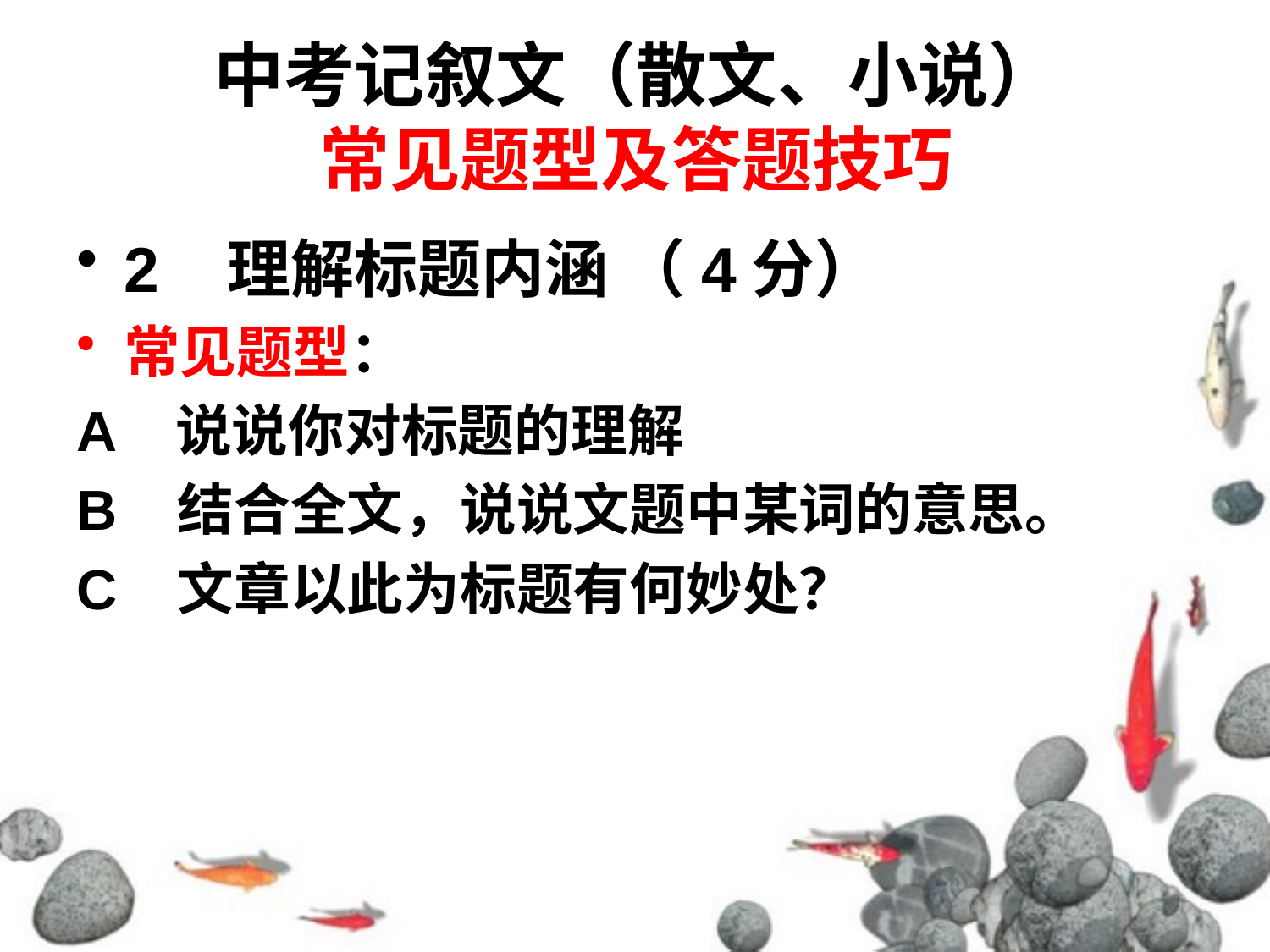

# 中考记叙文（散文、小说） 常见题型及答题技巧
2   理解标题内涵 （4分）
常见题型：
A   说说你对标题的理解
B   结合全文，说说文题中某词的意思。
C   文章以此为标题有何妙处？